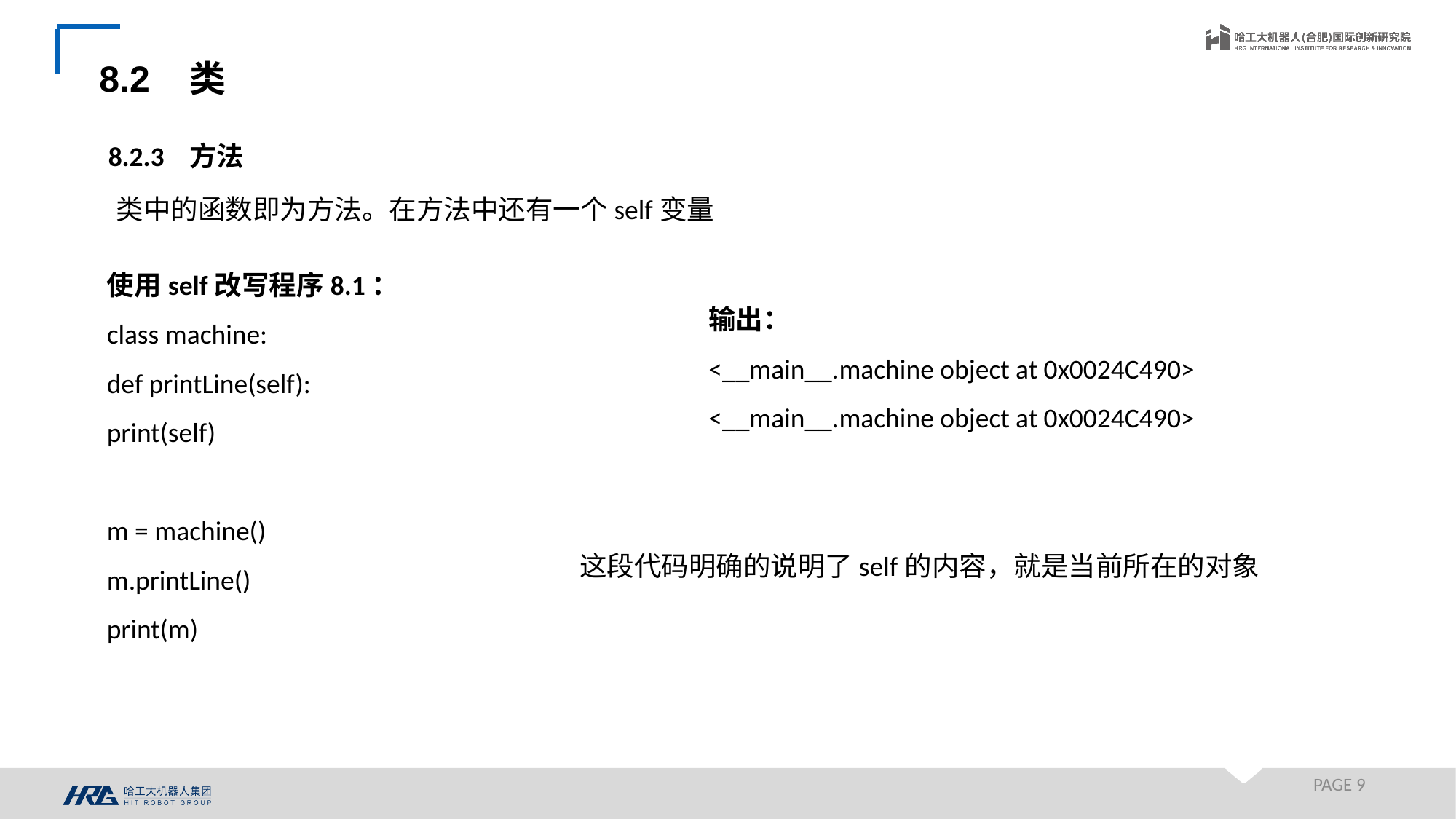

8.2   类
8.2.3   方法
类中的函数即为方法。在方法中还有一个self变量
使用self改写程序8.1：
class machine:
def printLine(self):
print(self)

m = machine()
m.printLine()
print(m)
输出：
<__main__.machine object at 0x0024C490>
<__main__.machine object at 0x0024C490>
这段代码明确的说明了self的内容，就是当前所在的对象